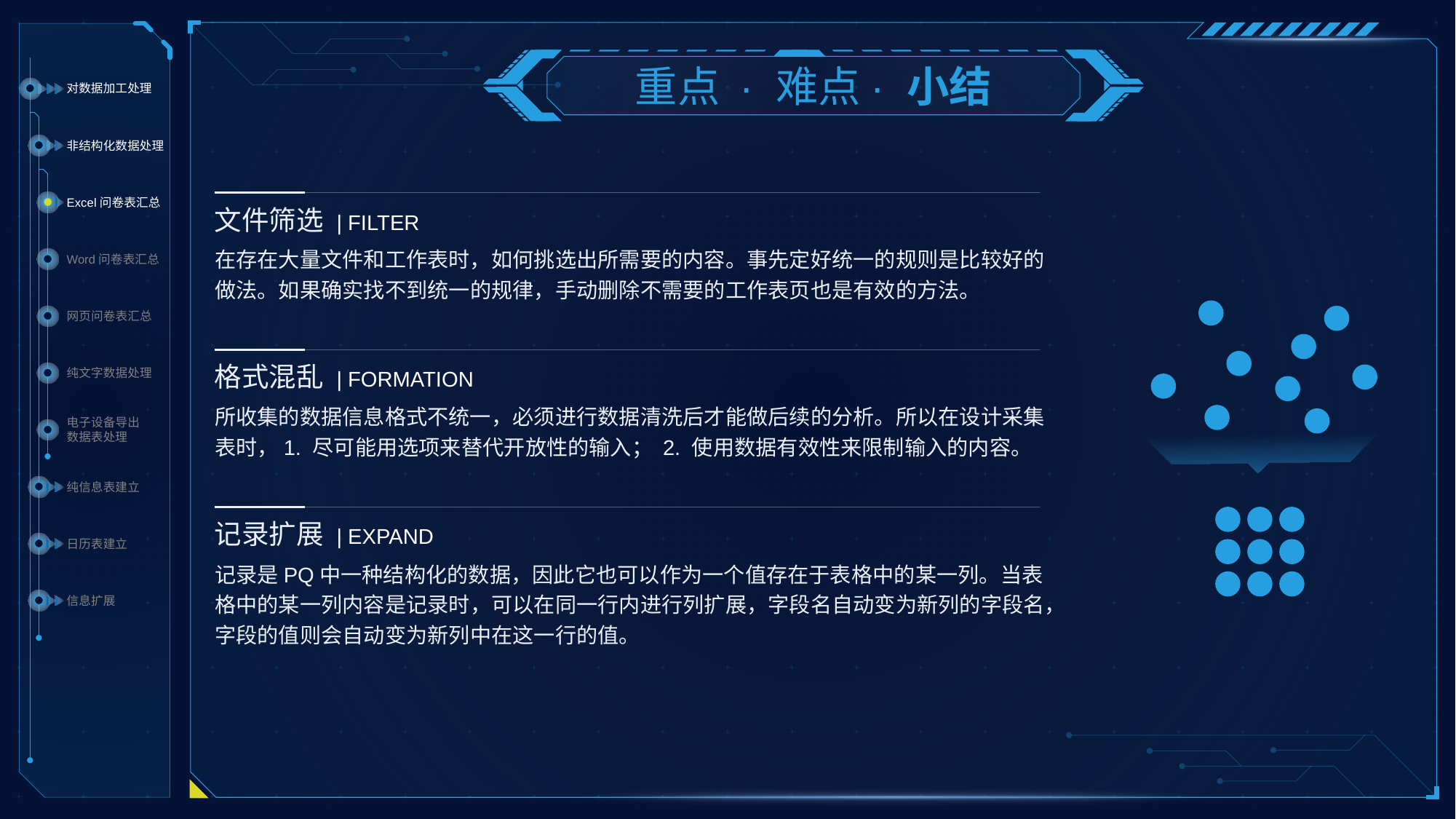

重点 · 难点· 小结
对数据加工处理

非结构化数据处理

Excel问卷表汇总

文件筛选 | FILTER
Word问卷表汇总
在存在大量文件和工作表时，如何挑选出所需要的内容。事先定好统一的规则是比较好的做法。如果确实找不到统一的规律，手动删除不需要的工作表页也是有效的方法。

网页问卷表汇总

纯文字数据处理
格式混乱 | FORMATION

所收集的数据信息格式不统一，必须进行数据清洗后才能做后续的分析。所以在设计采集表时，1. 尽可能用选项来替代开放性的输入； 2. 使用数据有效性来限制输入的内容。
电子设备导出
数据表处理

纯信息表建立

记录扩展 | EXPAND
日历表建立

记录是PQ中一种结构化的数据，因此它也可以作为一个值存在于表格中的某一列。当表格中的某一列内容是记录时，可以在同一行内进行列扩展，字段名自动变为新列的字段名，字段的值则会自动变为新列中在这一行的值。
信息扩展